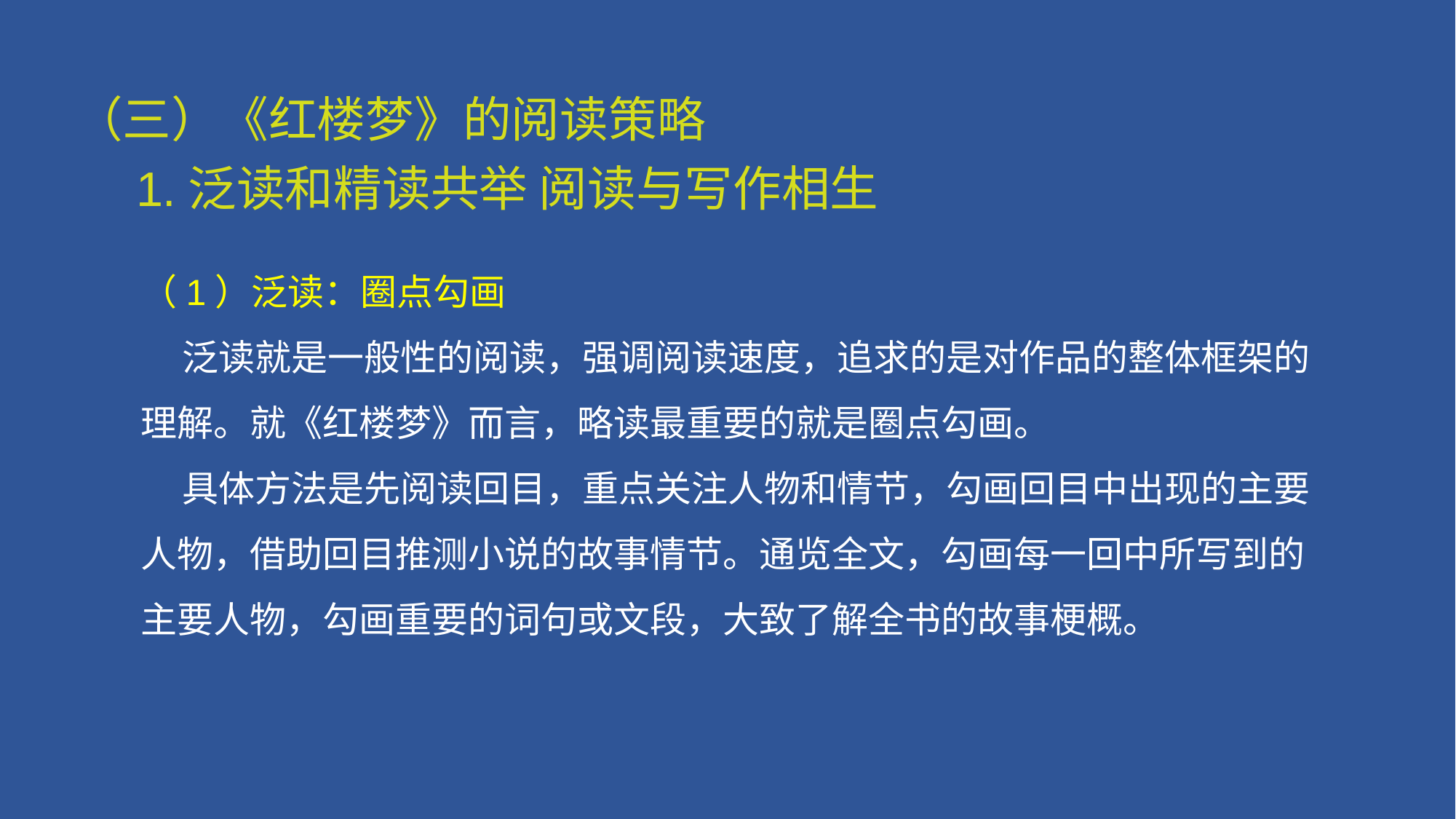

（三）《红楼梦》的阅读策略
1.泛读和精读共举 阅读与写作相生
（1）泛读：圈点勾画
    泛读就是一般性的阅读，强调阅读速度，追求的是对作品的整体框架的理解。就《红楼梦》而言，略读最重要的就是圈点勾画。
    具体方法是先阅读回目，重点关注人物和情节，勾画回目中出现的主要人物，借助回目推测小说的故事情节。通览全文，勾画每一回中所写到的主要人物，勾画重要的词句或文段，大致了解全书的故事梗概。